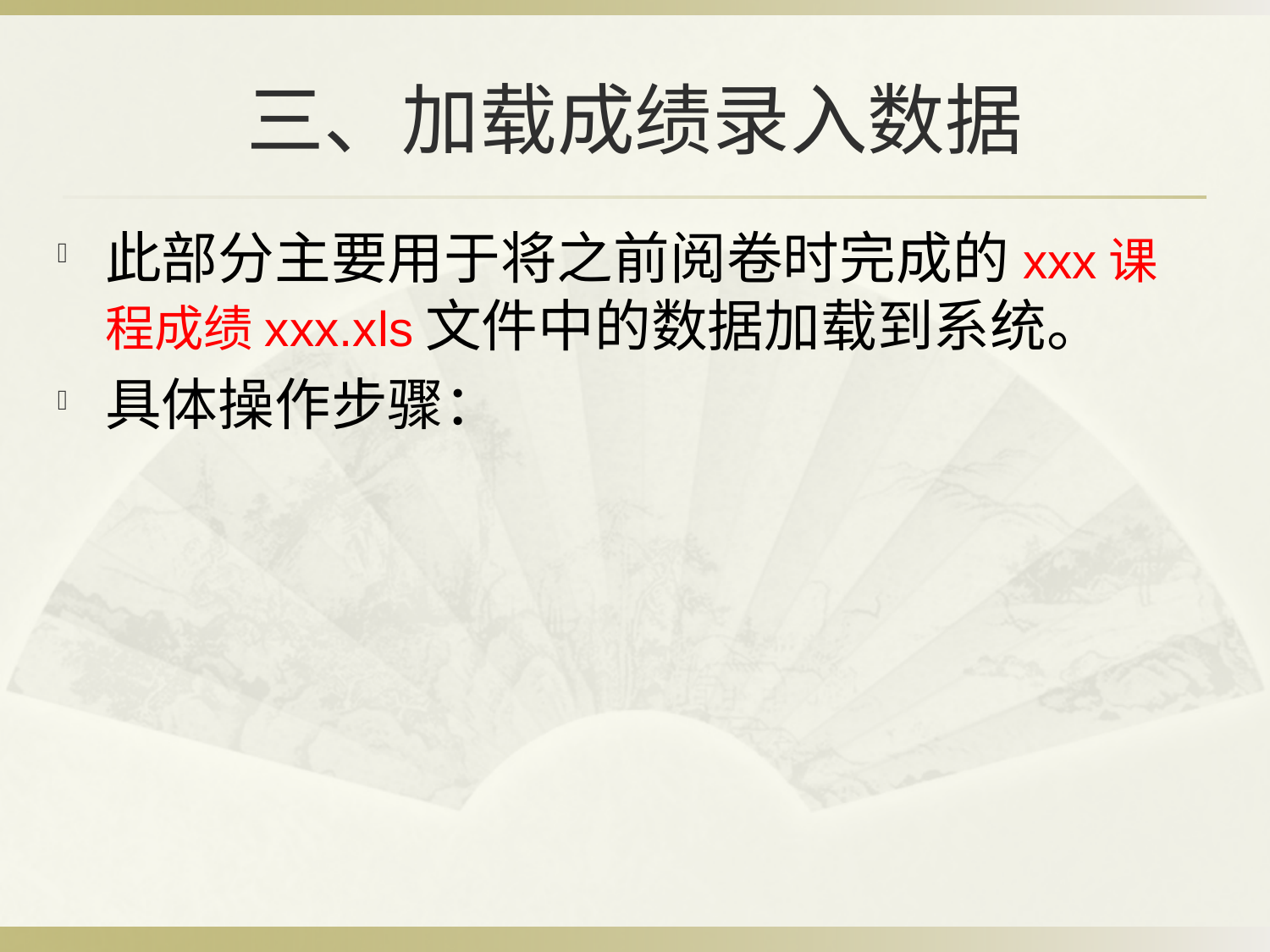

# 三、加载成绩录入数据
此部分主要用于将之前阅卷时完成的xxx课程成绩xxx.xls文件中的数据加载到系统。
具体操作步骤：